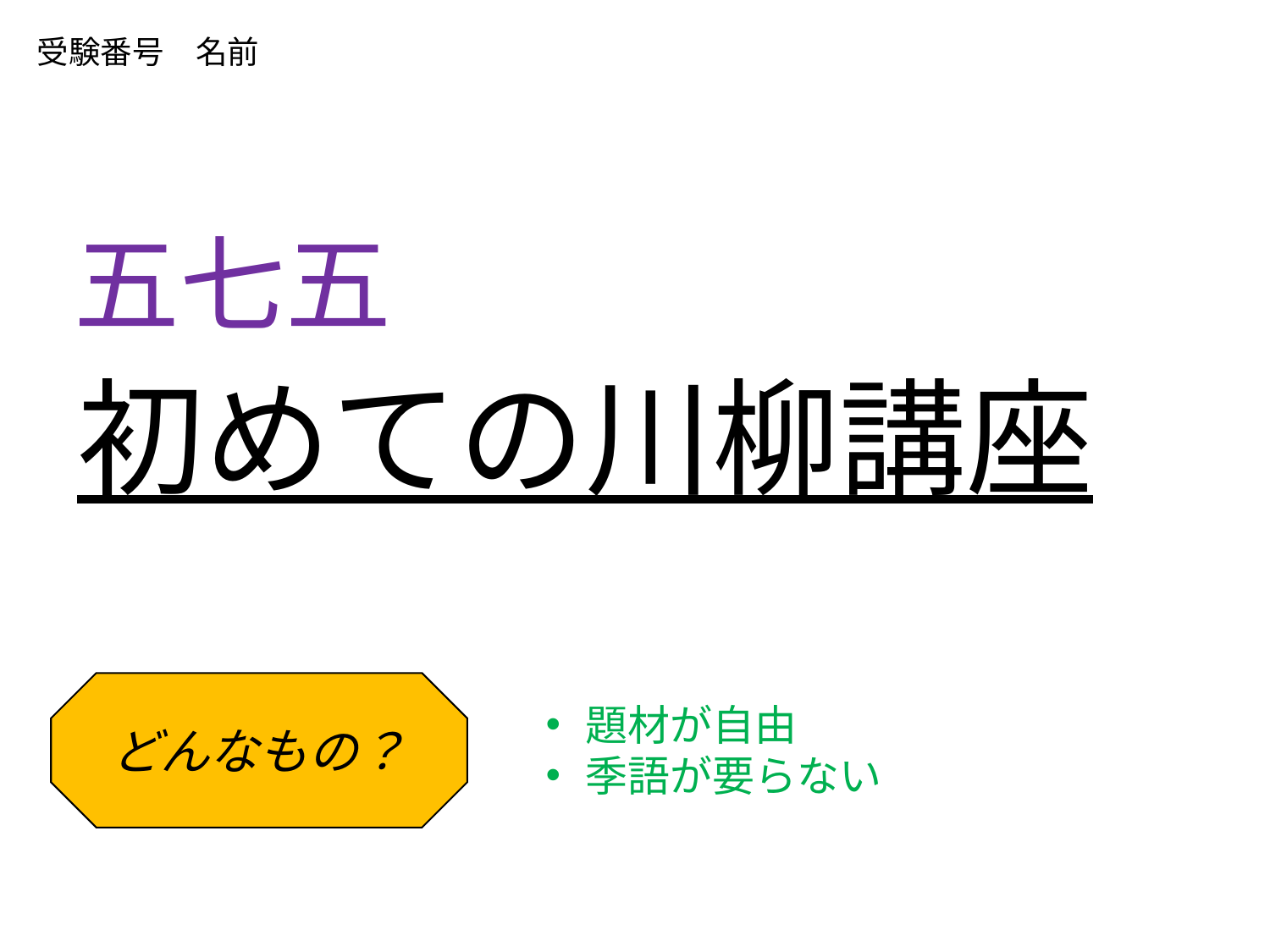

受験番号　名前
五七五
初めての川柳講座
どんなもの？
題材が自由
季語が要らない